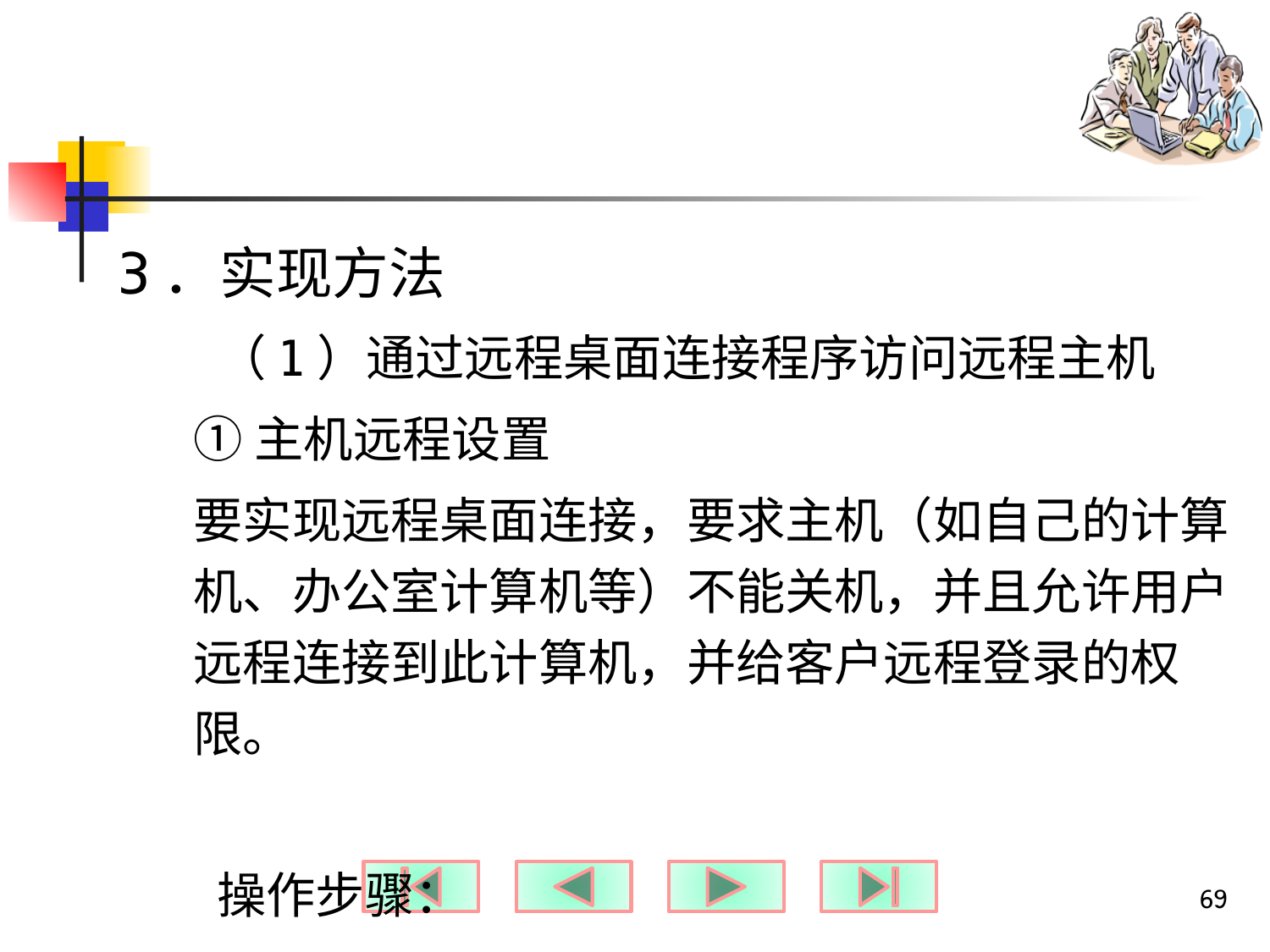

#
3．实现方法
（1）通过远程桌面连接程序访问远程主机
①主机远程设置
要实现远程桌面连接，要求主机（如自己的计算机、办公室计算机等）不能关机，并且允许用户远程连接到此计算机，并给客户远程登录的权限。

操作步骤：

69